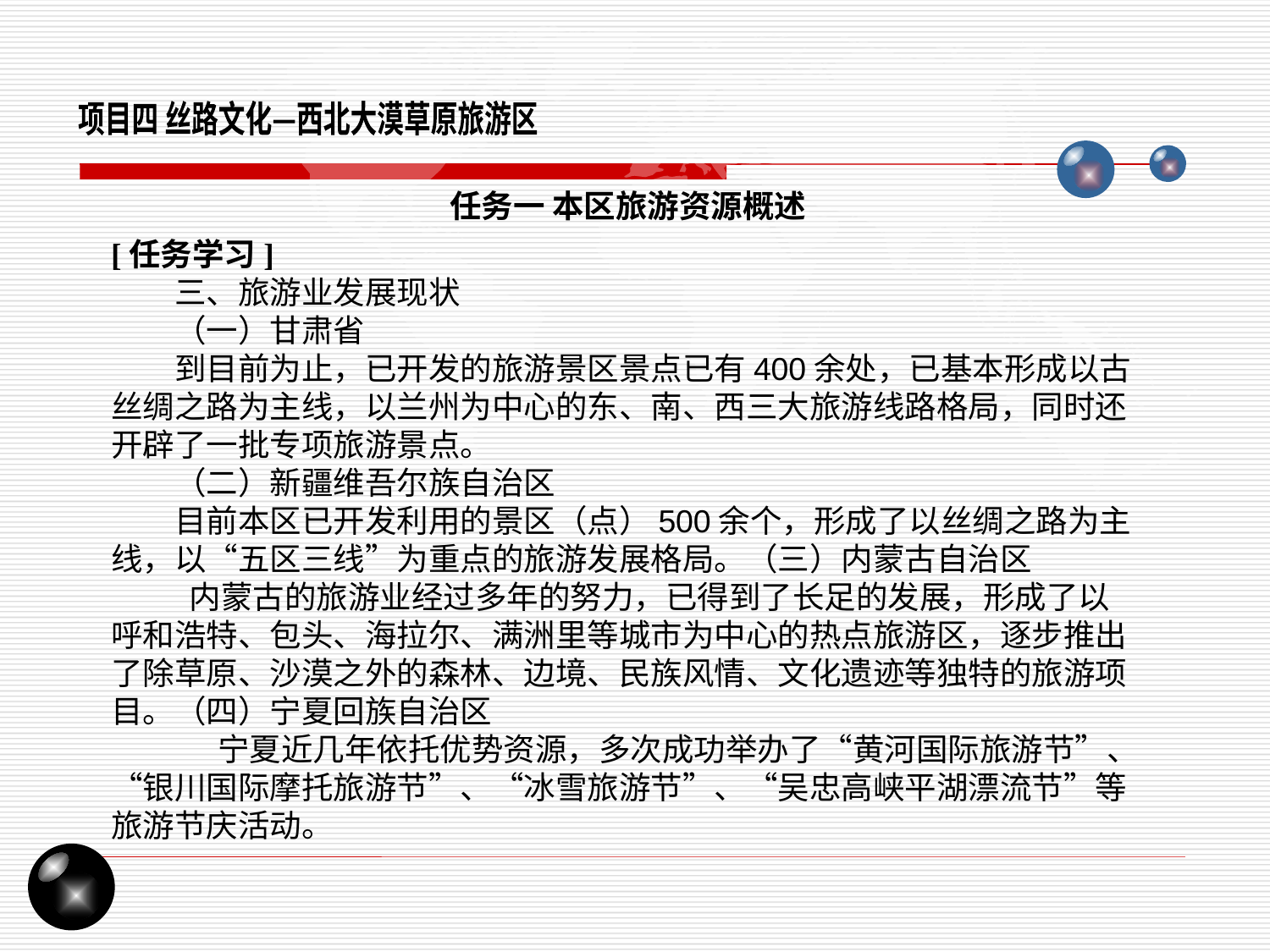

项目四 丝路文化—西北大漠草原旅游区
任务一 本区旅游资源概述

[任务学习]
三、旅游业发展现状
（一）甘肃省
到目前为止，已开发的旅游景区景点已有400余处，已基本形成以古丝绸之路为主线，以兰州为中心的东、南、西三大旅游线路格局，同时还开辟了一批专项旅游景点。
（二）新疆维吾尔族自治区
目前本区已开发利用的景区（点）500余个，形成了以丝绸之路为主线，以“五区三线”为重点的旅游发展格局。（三）内蒙古自治区
 内蒙古的旅游业经过多年的努力，已得到了长足的发展，形成了以呼和浩特、包头、海拉尔、满洲里等城市为中心的热点旅游区，逐步推出了除草原、沙漠之外的森林、边境、民族风情、文化遗迹等独特的旅游项目。（四）宁夏回族自治区
     宁夏近几年依托优势资源，多次成功举办了“黄河国际旅游节”、“银川国际摩托旅游节”、“冰雪旅游节”、“吴忠高峡平湖漂流节”等旅游节庆活动。